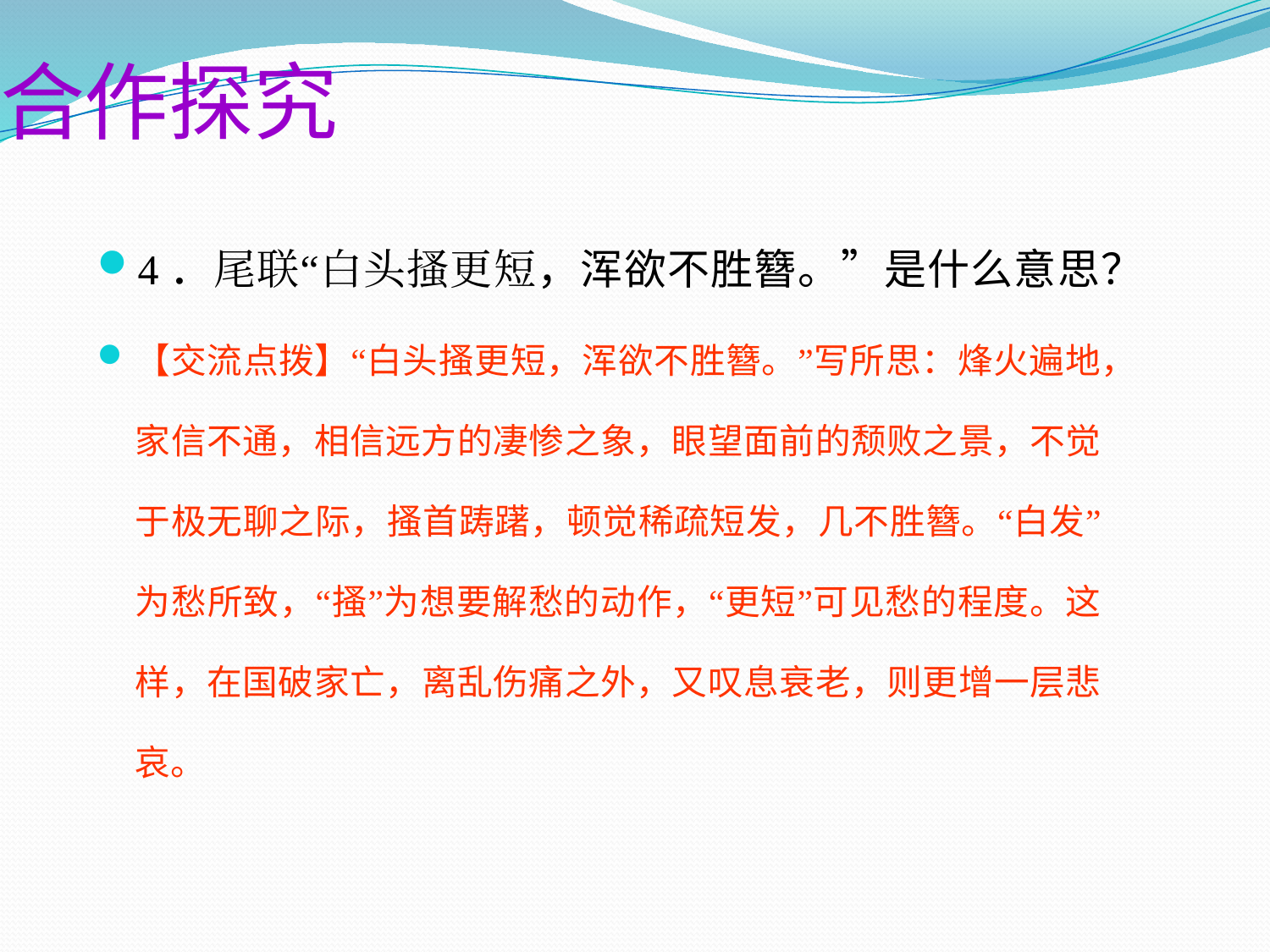

合作探究
4．尾联“白头搔更短，浑欲不胜簪。”是什么意思？
【交流点拨】“白头搔更短，浑欲不胜簪。”写所思：烽火遍地，家信不通，相信远方的凄惨之象，眼望面前的颓败之景，不觉于极无聊之际，搔首踌躇，顿觉稀疏短发，几不胜簪。“白发”为愁所致，“搔”为想要解愁的动作，“更短”可见愁的程度。这样，在国破家亡，离乱伤痛之外，又叹息衰老，则更增一层悲哀。